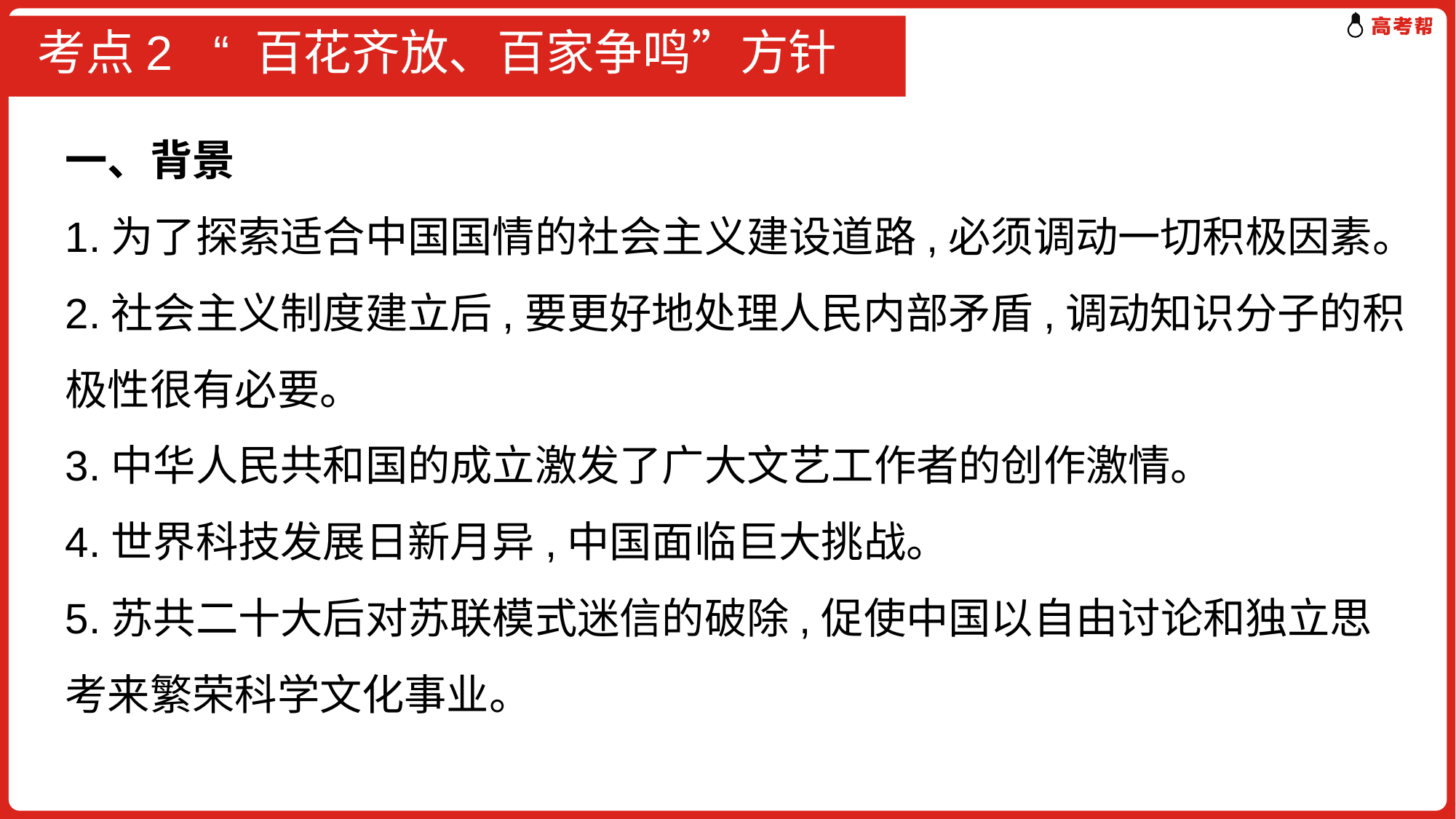

# 考点2   “ 百花齐放、百家争鸣”方针
一、背景
1.为了探索适合中国国情的社会主义建设道路,必须调动一切积极因素。
2.社会主义制度建立后,要更好地处理人民内部矛盾,调动知识分子的积极性很有必要。
3.中华人民共和国的成立激发了广大文艺工作者的创作激情。
4.世界科技发展日新月异,中国面临巨大挑战。
5.苏共二十大后对苏联模式迷信的破除,促使中国以自由讨论和独立思考来繁荣科学文化事业。